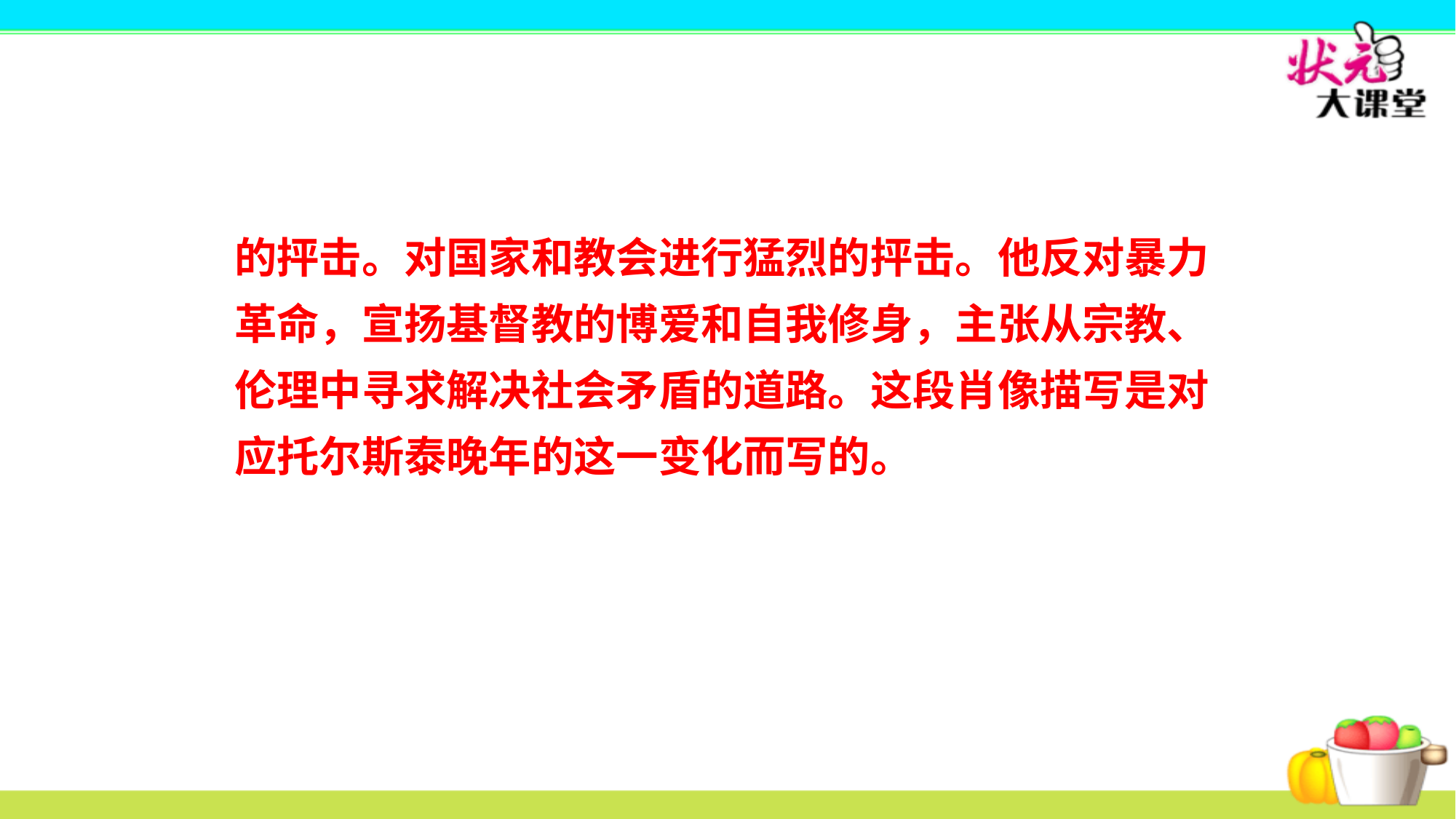

的抨击。对国家和教会进行猛烈的抨击。他反对暴力革命，宣扬基督教的博爱和自我修身，主张从宗教、伦理中寻求解决社会矛盾的道路。这段肖像描写是对应托尔斯泰晚年的这一变化而写的。